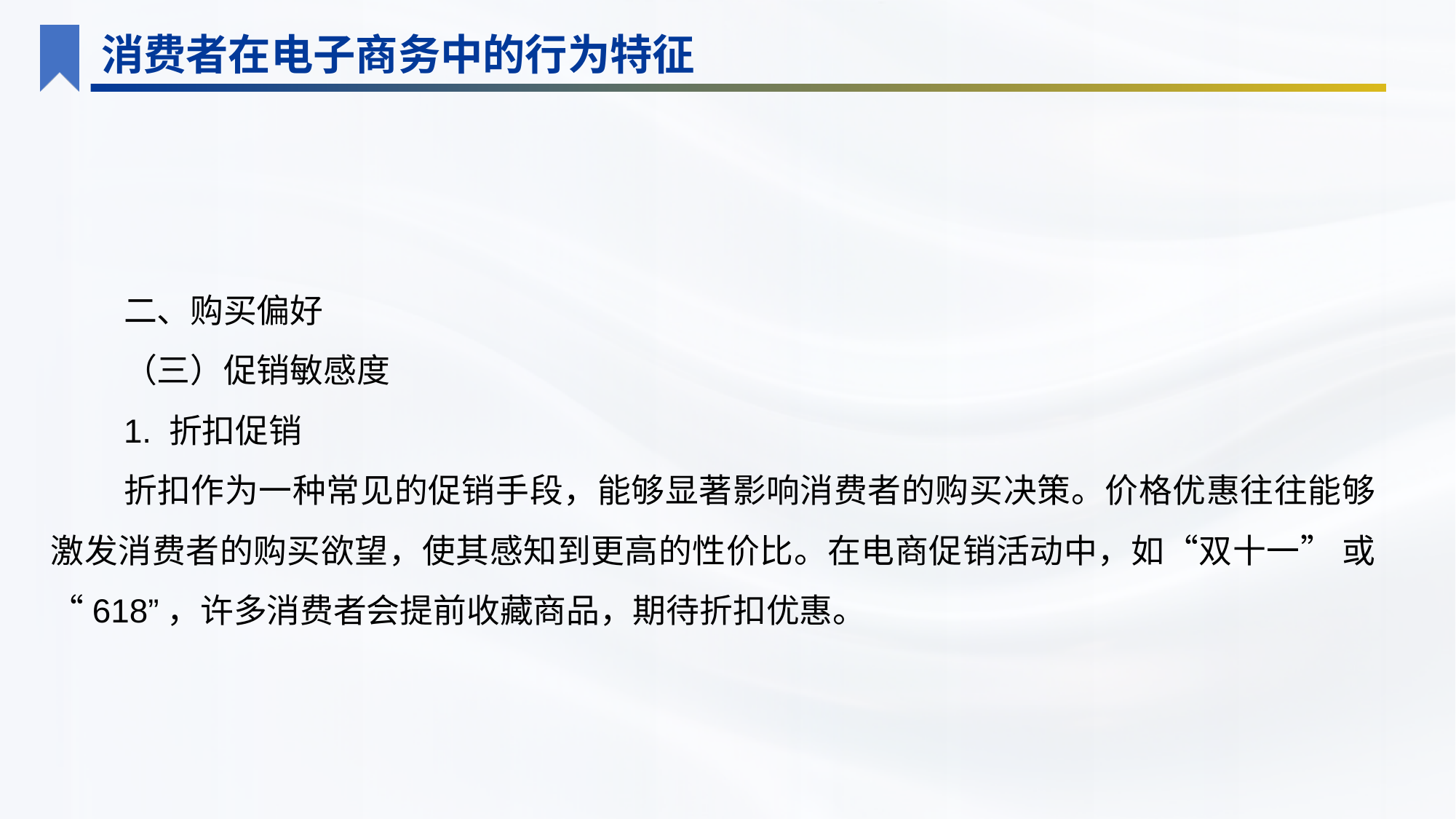

消费者在电子商务中的行为特征
二、购买偏好
（三）促销敏感度
1. 折扣促销
折扣作为一种常见的促销手段，能够显著影响消费者的购买决策。价格优惠往往能够激发消费者的购买欲望，使其感知到更高的性价比。在电商促销活动中，如“双十一” 或“618”，许多消费者会提前收藏商品，期待折扣优惠。